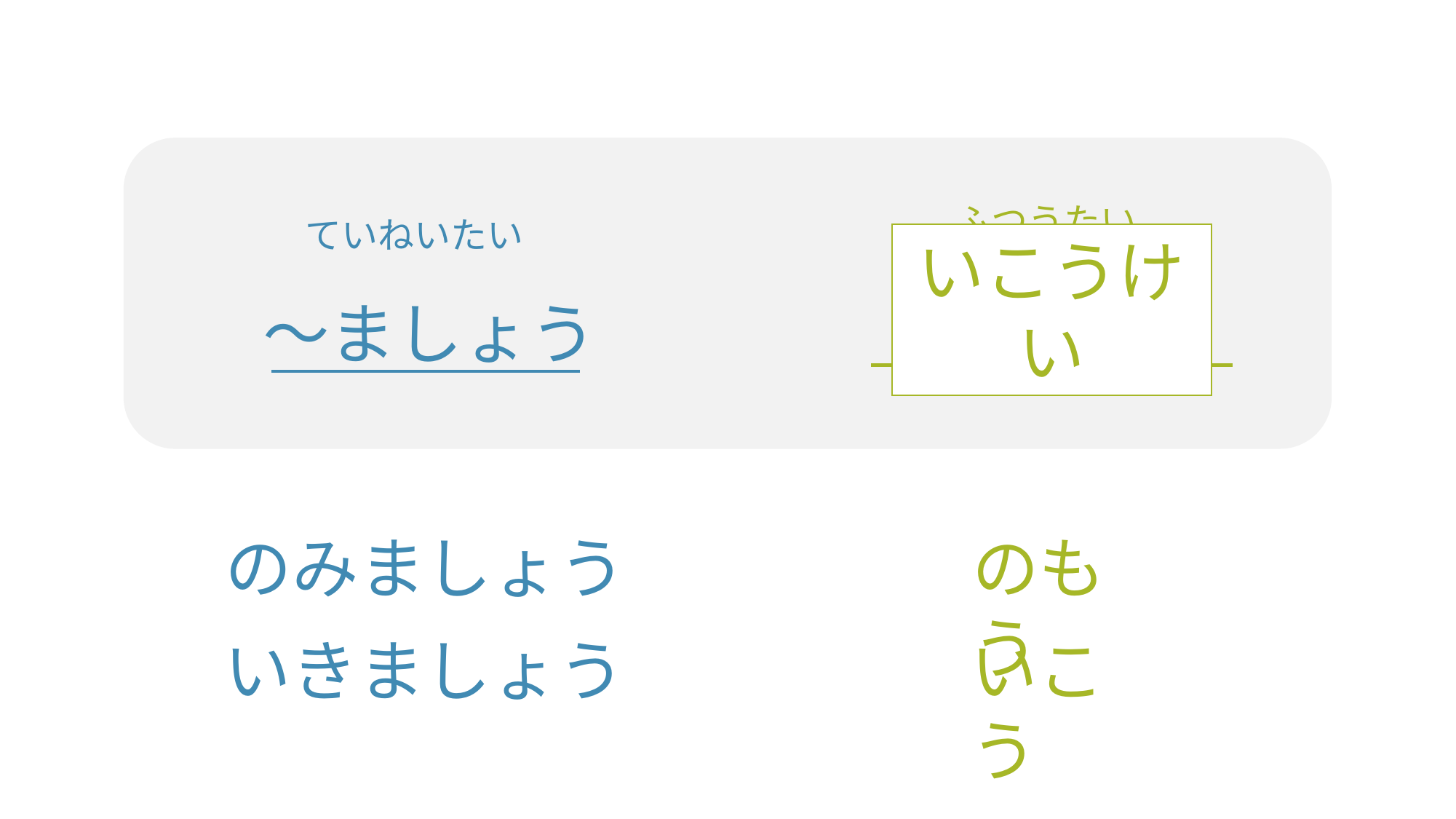

ふつうたい
ていねいたい
いこうけい
～ましょう
のもう
のみましょう
いきましょう
いこう